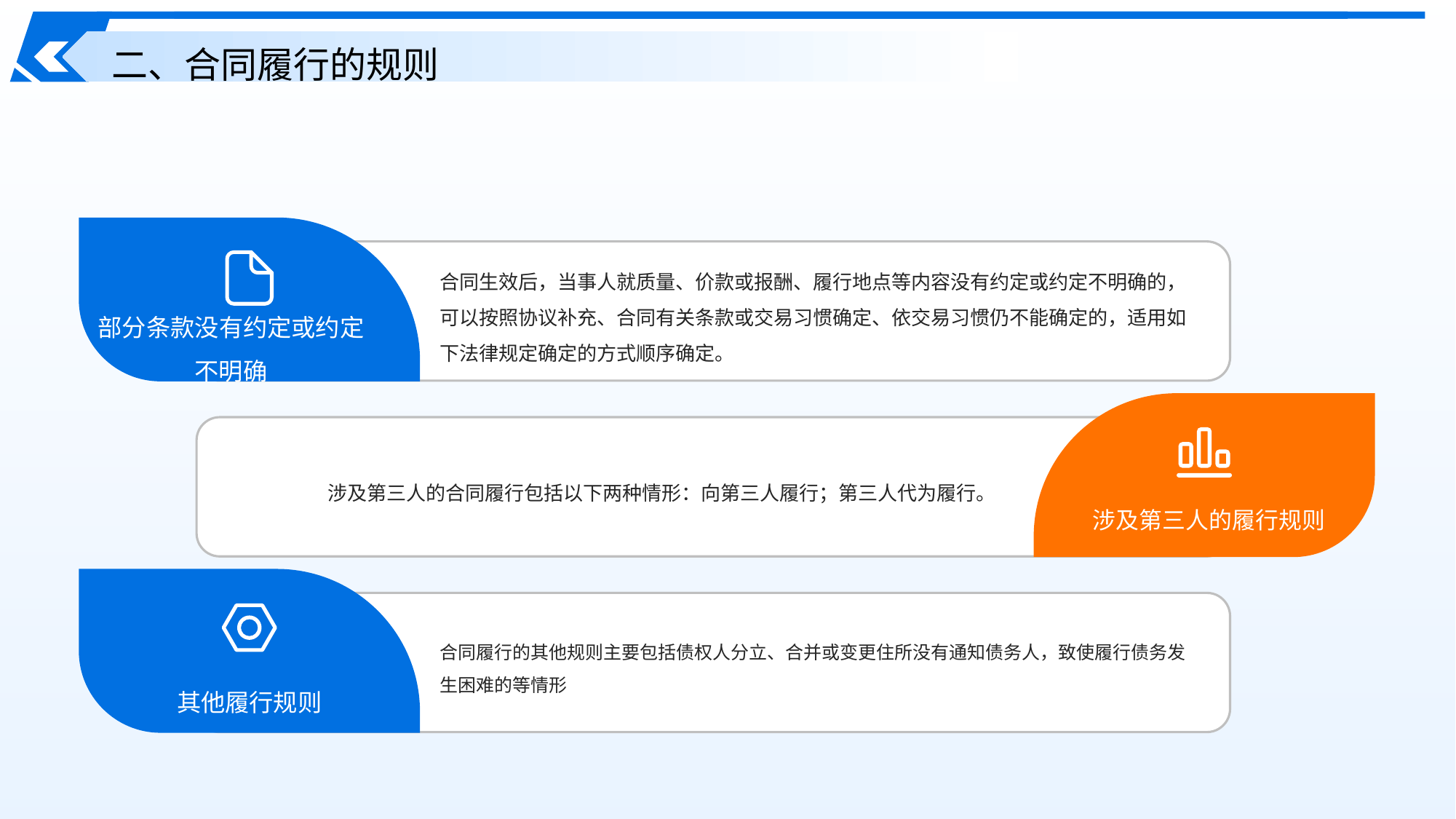

二、合同履行的规则

合同生效后，当事人就质量、价款或报酬、履行地点等内容没有约定或约定不明确的，可以按照协议补充、合同有关条款或交易习惯确定、依交易习惯仍不能确定的，适用如下法律规定确定的方式顺序确定。
部分条款没有约定或约定不明确

涉及第三人的合同履行包括以下两种情形：向第三人履行；第三人代为履行。
涉及第三人的履行规则

合同履行的其他规则主要包括债权人分立、合并或变更住所没有通知债务人，致使履行债务发生困难的等情形
其他履行规则